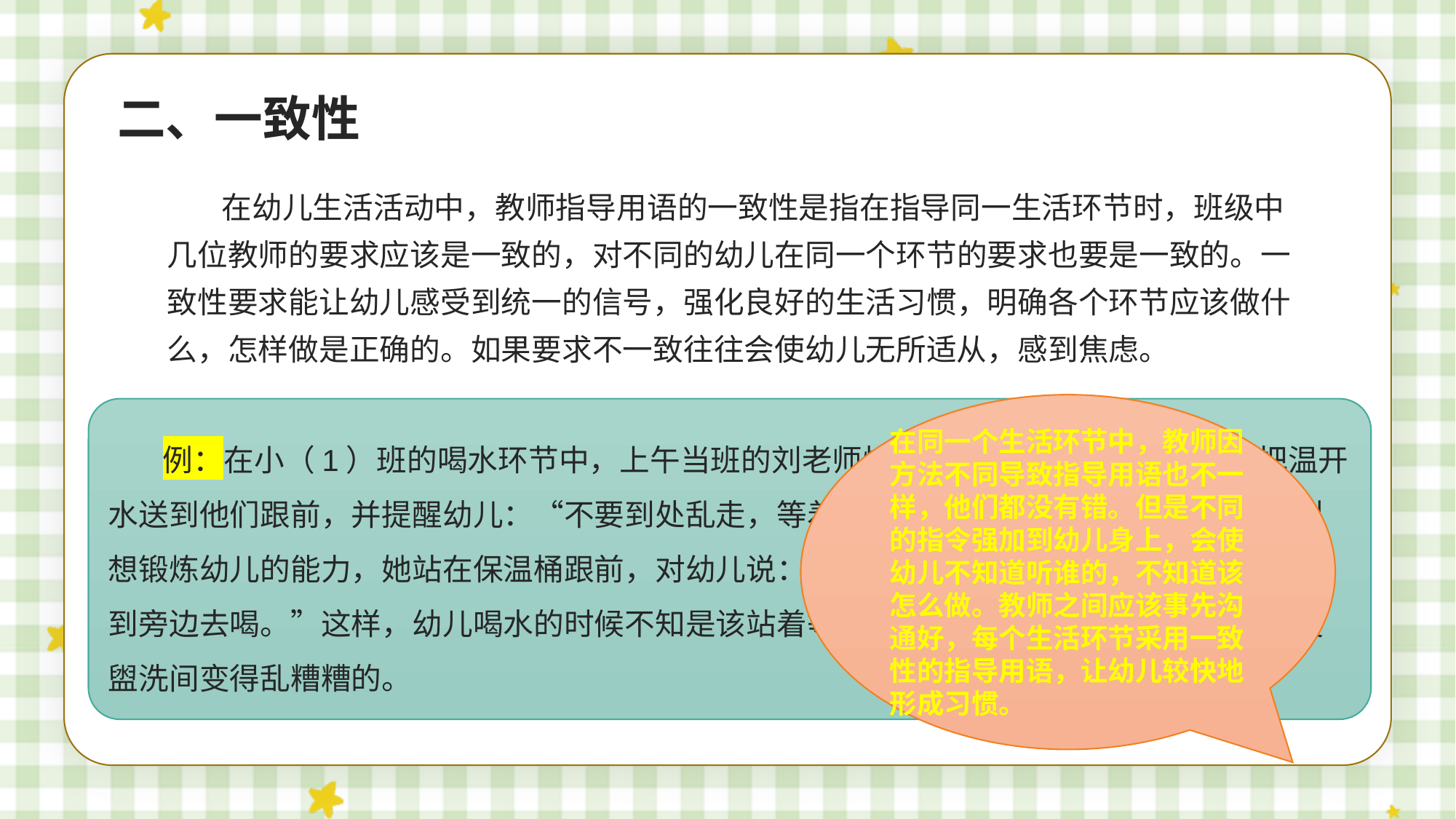

二、一致性
在幼儿生活活动中，教师指导用语的一致性是指在指导同一生活环节时，班级中几位教师的要求应该是一致的，对不同的幼儿在同一个环节的要求也要是一致的。一致性要求能让幼儿感受到统一的信号，强化良好的生活习惯，明确各个环节应该做什么，怎样做是正确的。如果要求不一致往往会使幼儿无所适从，感到焦虑。
在同一个生活环节中，教师因方法不同导致指导用语也不一样，他们都没有错。但是不同的指令强加到幼儿身上，会使幼儿不知道听谁的，不知道该怎么做。教师之间应该事先沟通好，每个生活环节采用一致性的指导用语，让幼儿较快地形成习惯。
例：在小（1）班的喝水环节中，上午当班的刘老师怕幼儿不会接水喝，就用水壶把温开水送到他们跟前，并提醒幼儿：“不要到处乱走，等着老师来倒水喝！”而下午的王老师则想锻炼幼儿的能力，她站在保温桶跟前，对幼儿说：“喝水时，一个跟着一个走，接好水后到旁边去喝。”这样，幼儿喝水的时候不知是该站着等，还是走到保温桶前自己接水喝，使盥洗间变得乱糟糟的。